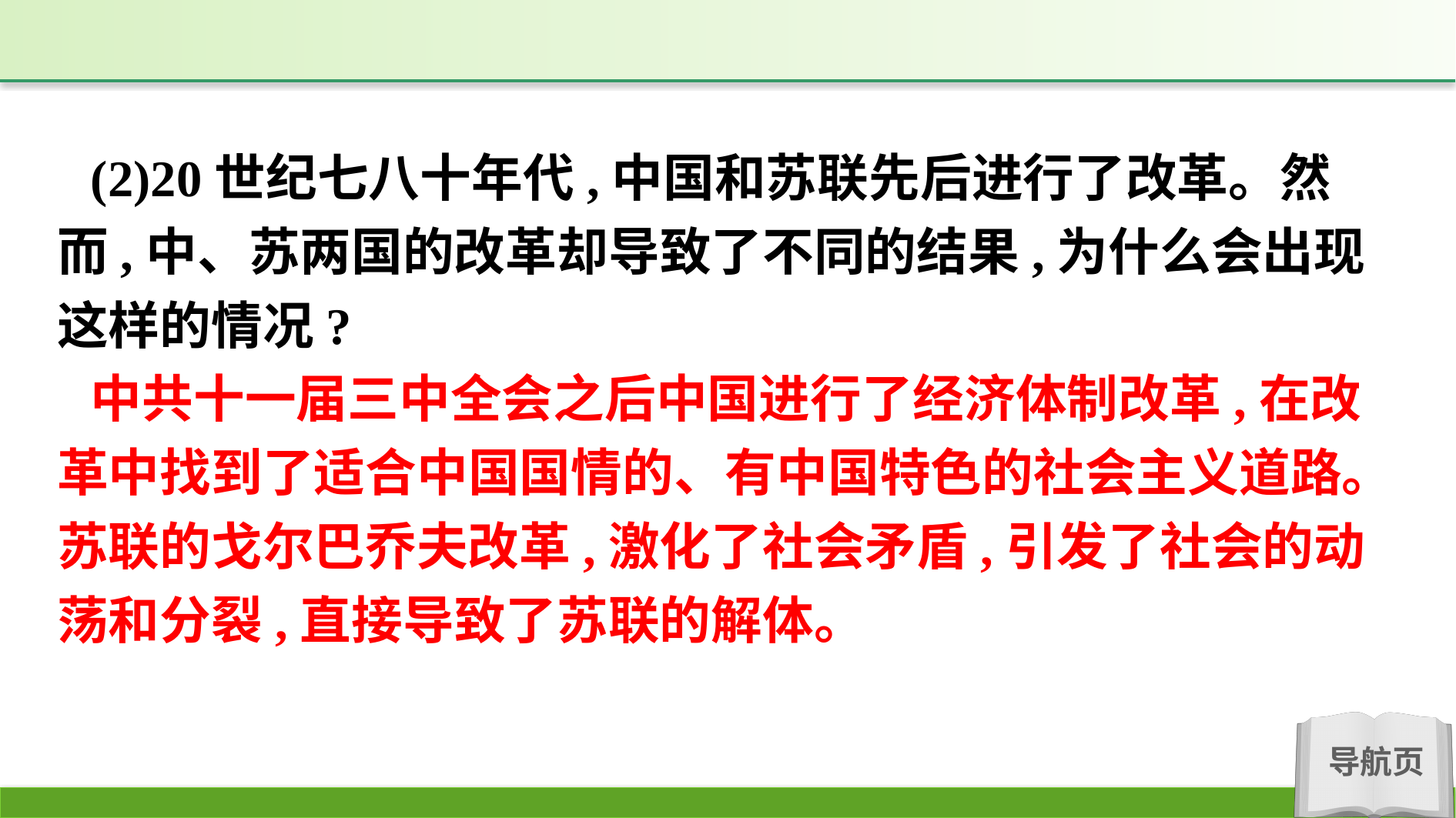

(2)20世纪七八十年代,中国和苏联先后进行了改革。然而,中、苏两国的改革却导致了不同的结果,为什么会出现这样的情况?
中共十一届三中全会之后中国进行了经济体制改革,在改革中找到了适合中国国情的、有中国特色的社会主义道路。苏联的戈尔巴乔夫改革,激化了社会矛盾,引发了社会的动荡和分裂,直接导致了苏联的解体。